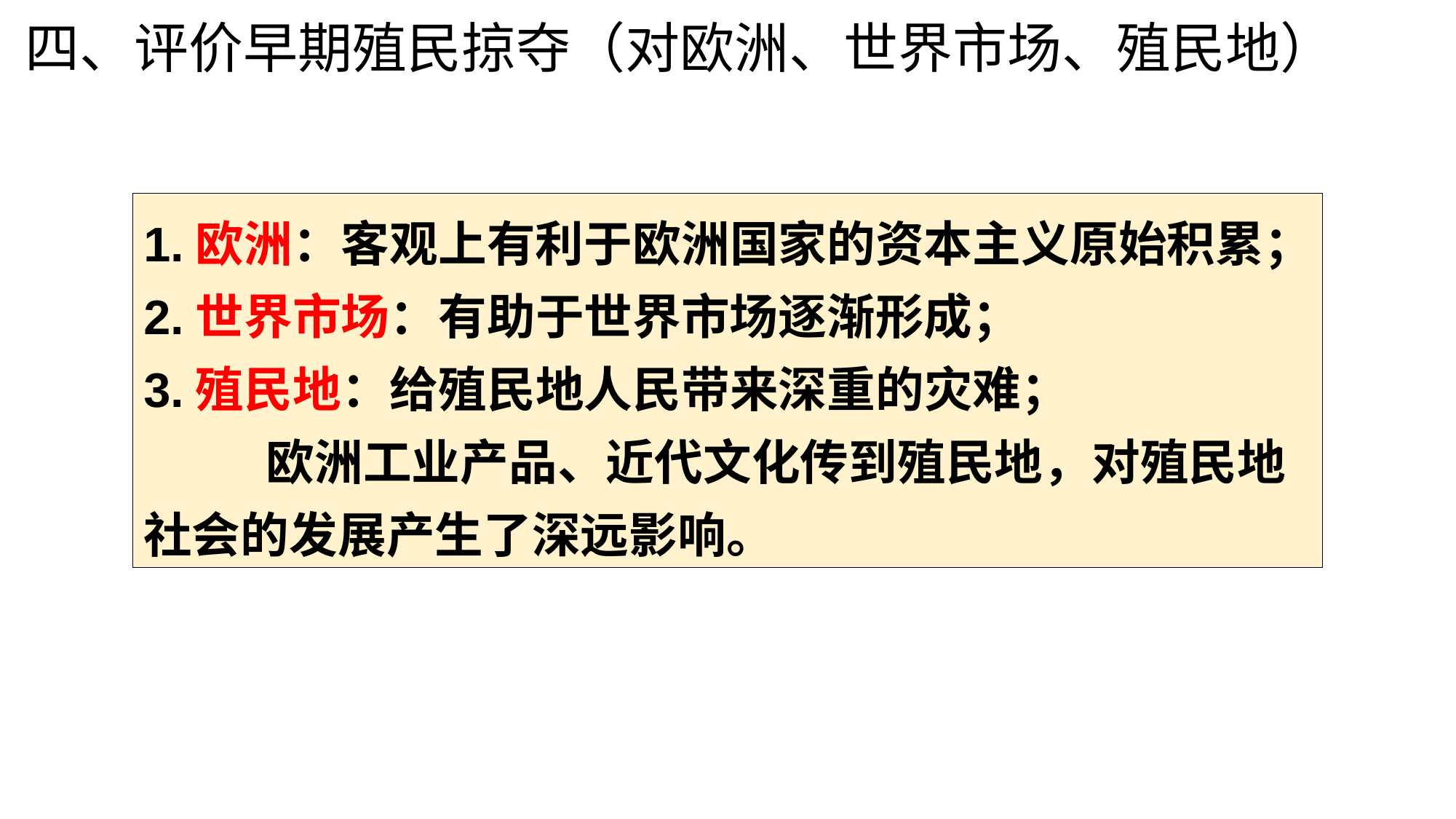

四、评价早期殖民掠夺（对欧洲、世界市场、殖民地）
1.欧洲：客观上有利于欧洲国家的资本主义原始积累；2.世界市场：有助于世界市场逐渐形成；
3.殖民地：给殖民地人民带来深重的灾难；
          欧洲工业产品、近代文化传到殖民地，对殖民地社会的发展产生了深远影响。